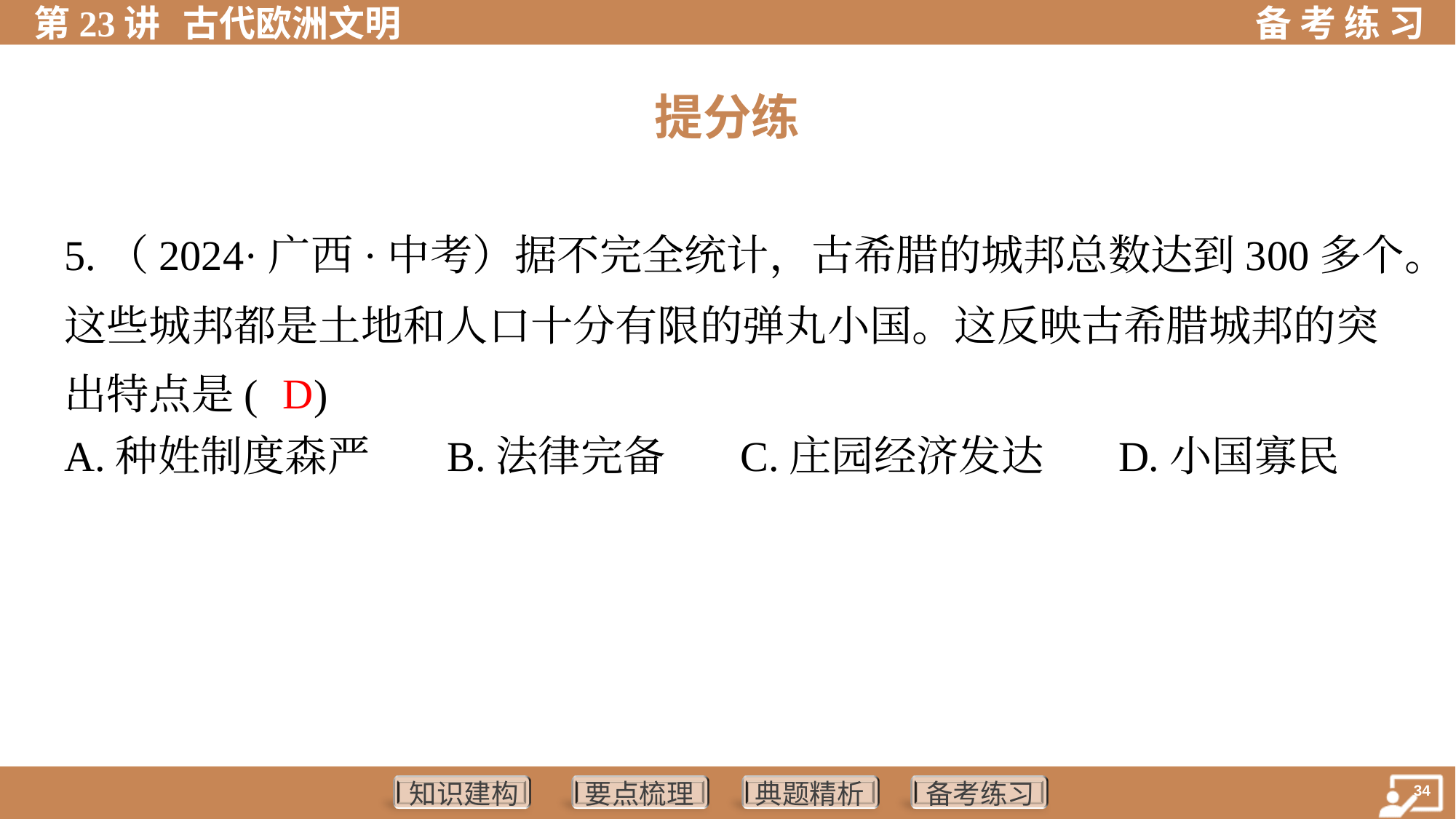

提分练
5.（2024·广西·中考）据不完全统计，古希腊的城邦总数达到300多个。
这些城邦都是土地和人口十分有限的弹丸小国。这反映古希腊城邦的突
出特点是(     )
D
A.种姓制度森严	B.法律完备	C.庄园经济发达	D.小国寡民